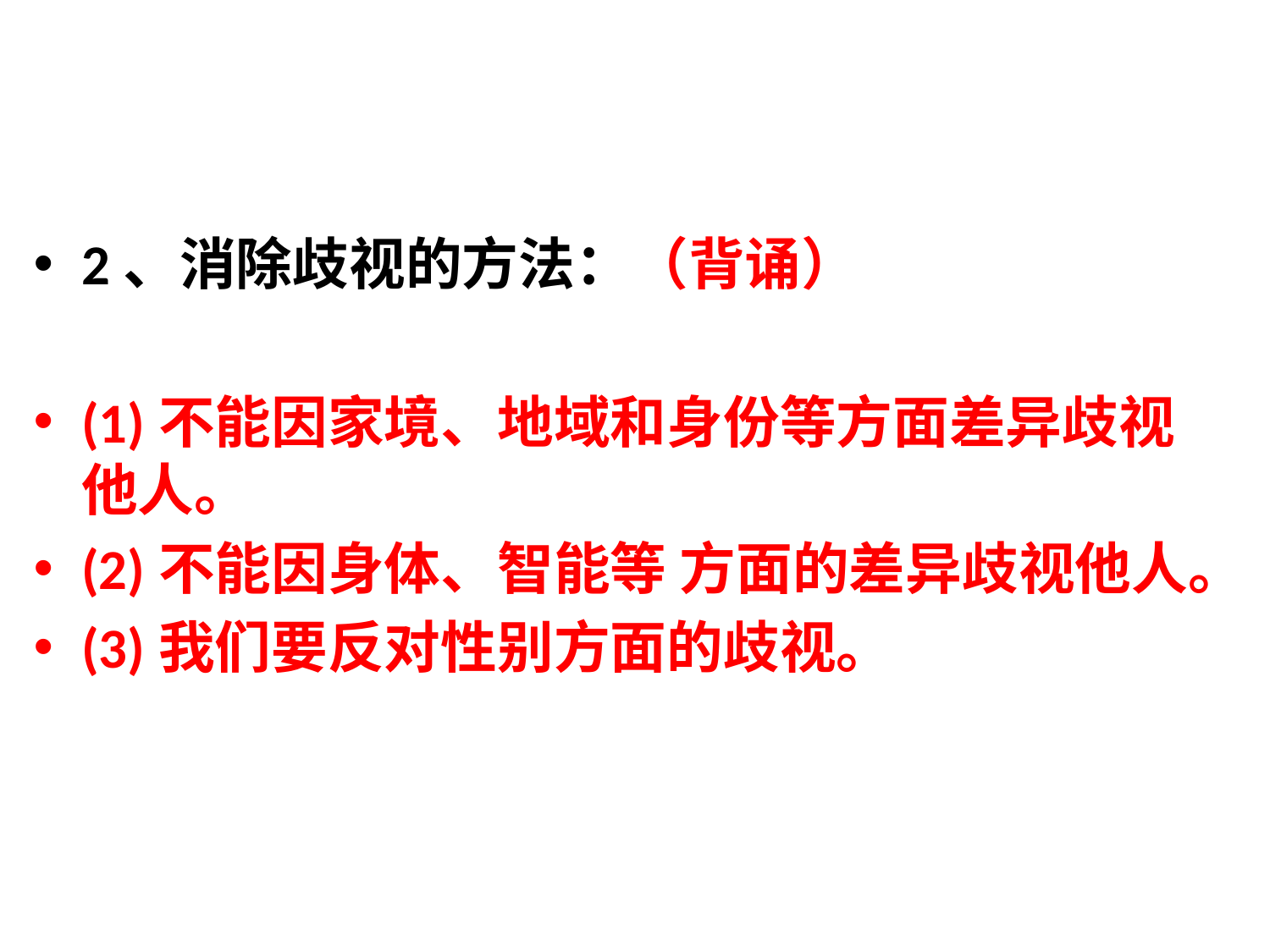

2、消除歧视的方法：（背诵）

(1)不能因家境、地域和身份等方面差异歧视他人。
(2)不能因身体、智能等 方面的差异歧视他人。
(3)我们要反对性别方面的歧视。